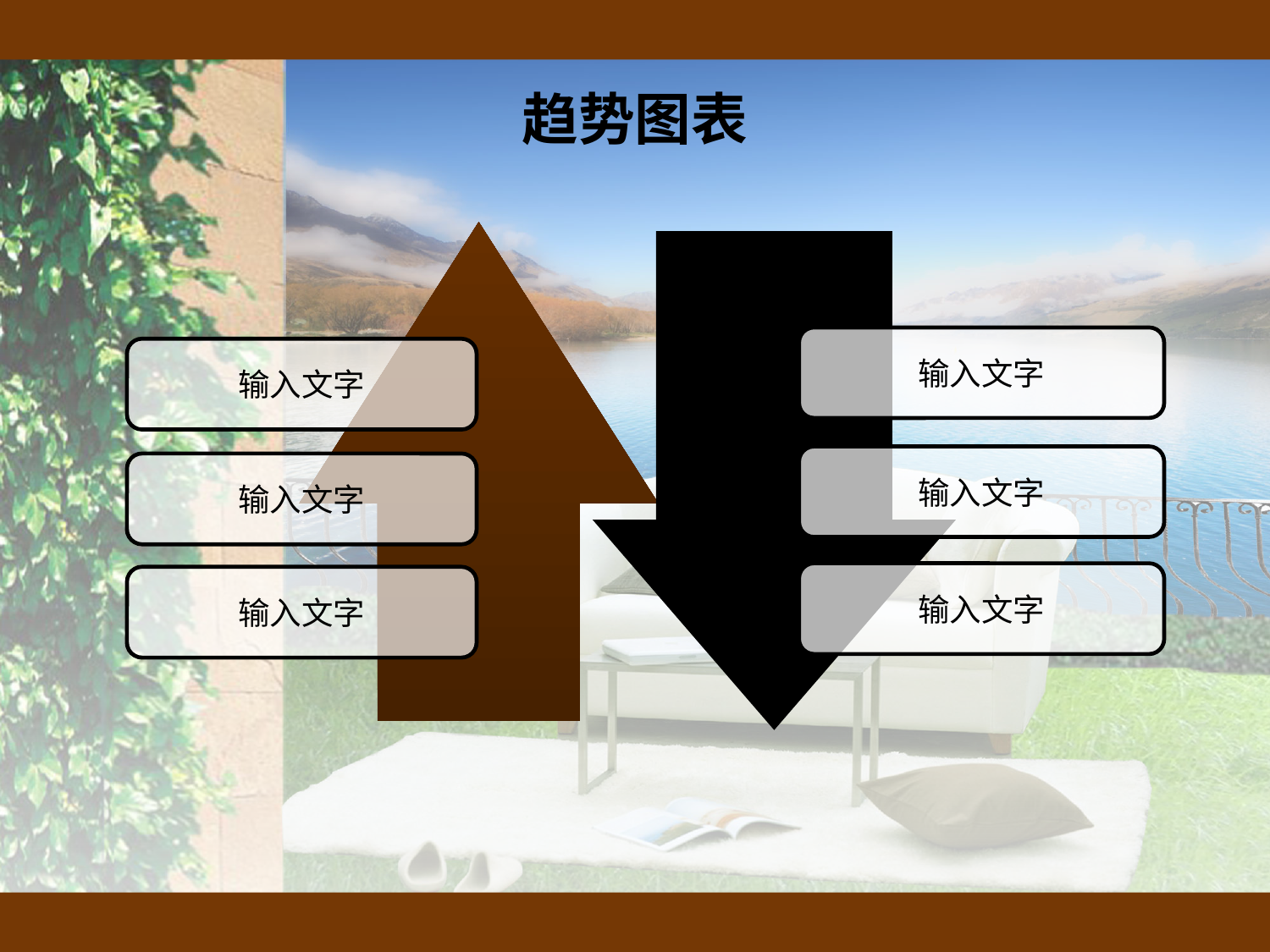

# 趋势图表

输入文字
输入文字
输入文字
输入文字
输入文字
输入文字